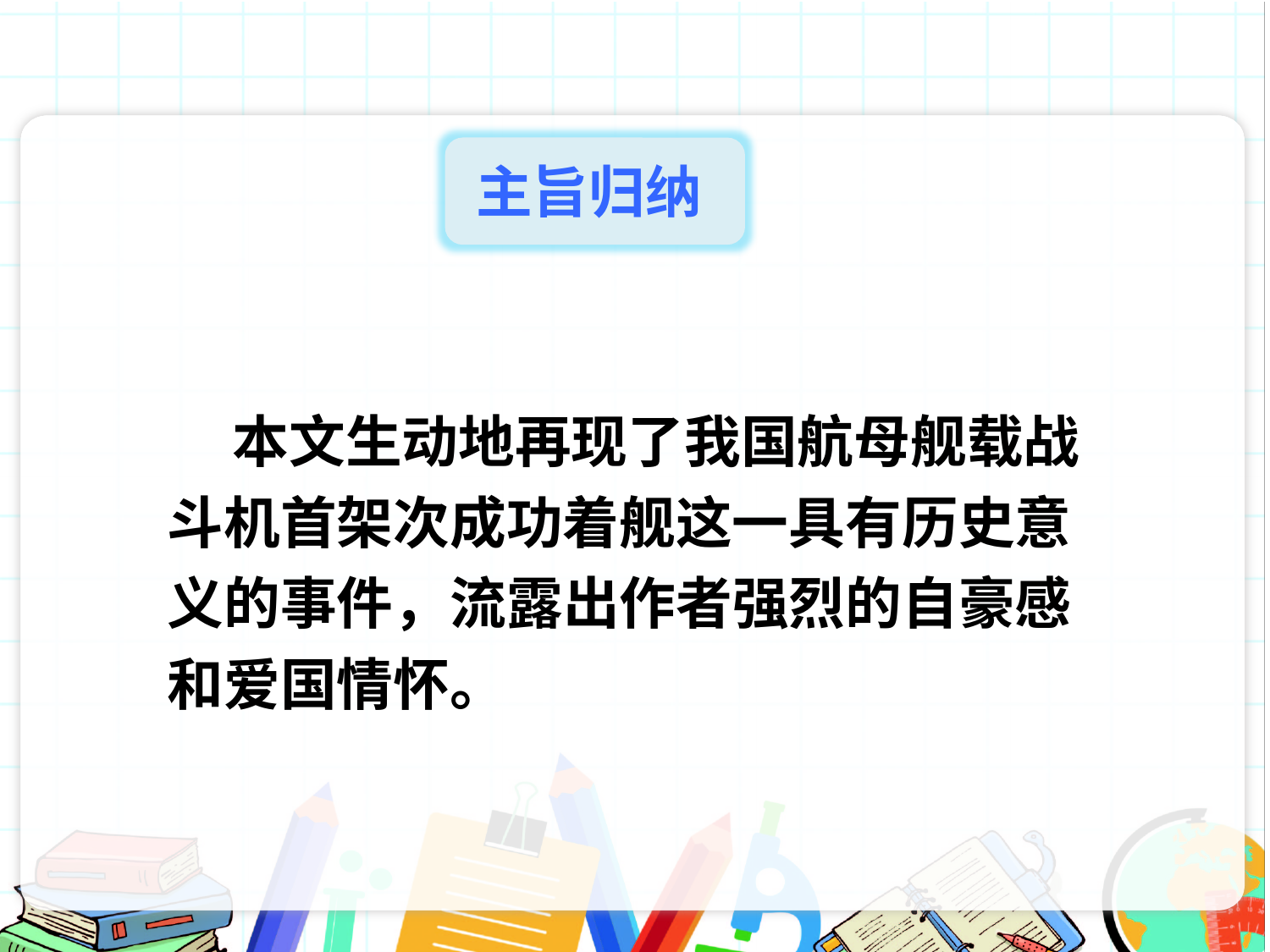

主旨归纳
    本文生动地再现了我国航母舰载战斗机首架次成功着舰这一具有历史意义的事件，流露出作者强烈的自豪感和爱国情怀。